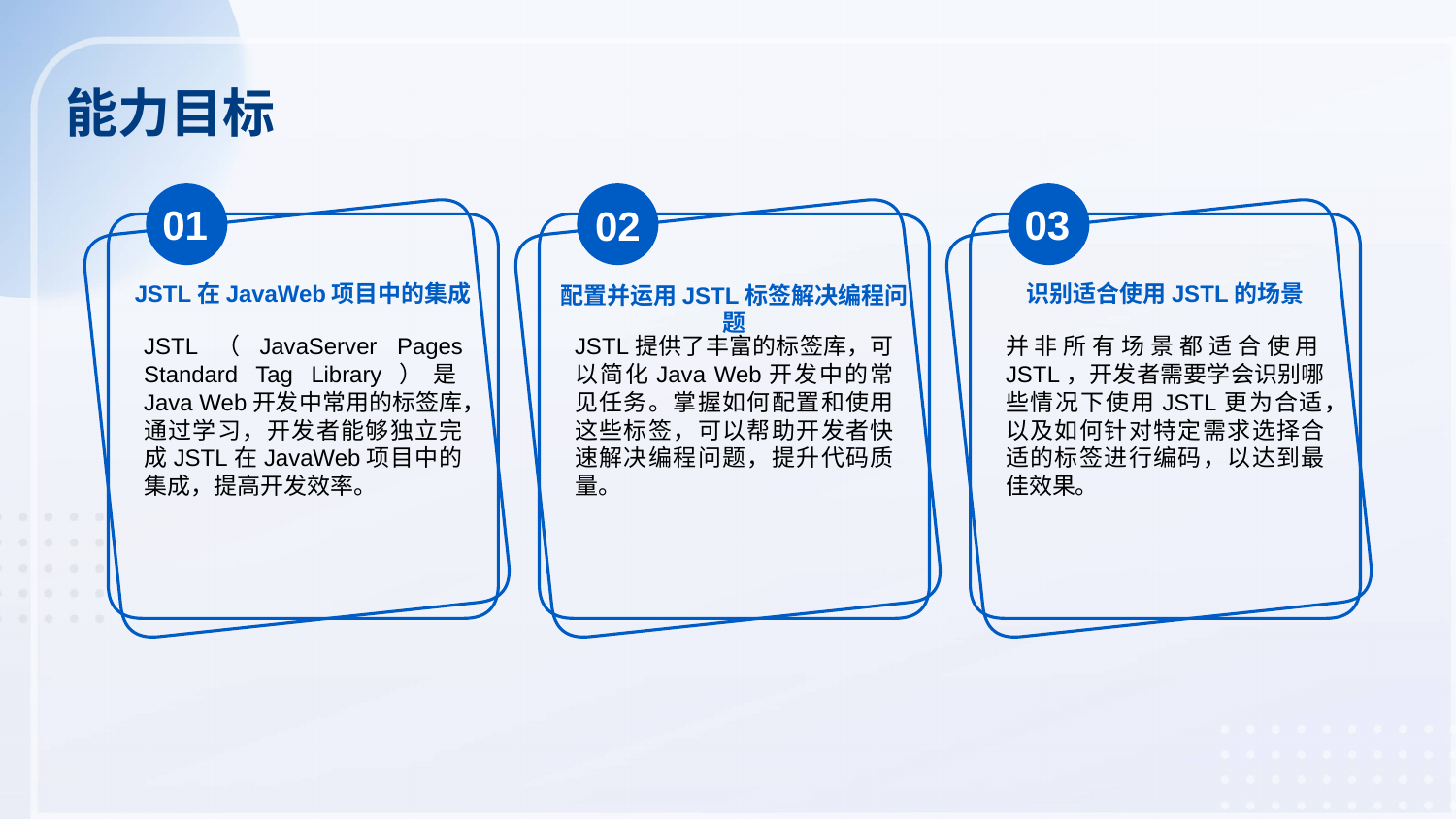

能力目标
01
03
02

JSTL在JavaWeb项目中的集成
配置并运用JSTL标签解决编程问题
识别适合使用JSTL的场景
JSTL（JavaServer Pages Standard Tag Library）是Java Web开发中常用的标签库，通过学习，开发者能够独立完成JSTL在JavaWeb项目中的集成，提高开发效率。
JSTL提供了丰富的标签库，可以简化Java Web开发中的常见任务。掌握如何配置和使用这些标签，可以帮助开发者快速解决编程问题，提升代码质量。
并非所有场景都适合使用JSTL，开发者需要学会识别哪些情况下使用JSTL更为合适，以及如何针对特定需求选择合适的标签进行编码，以达到最佳效果。